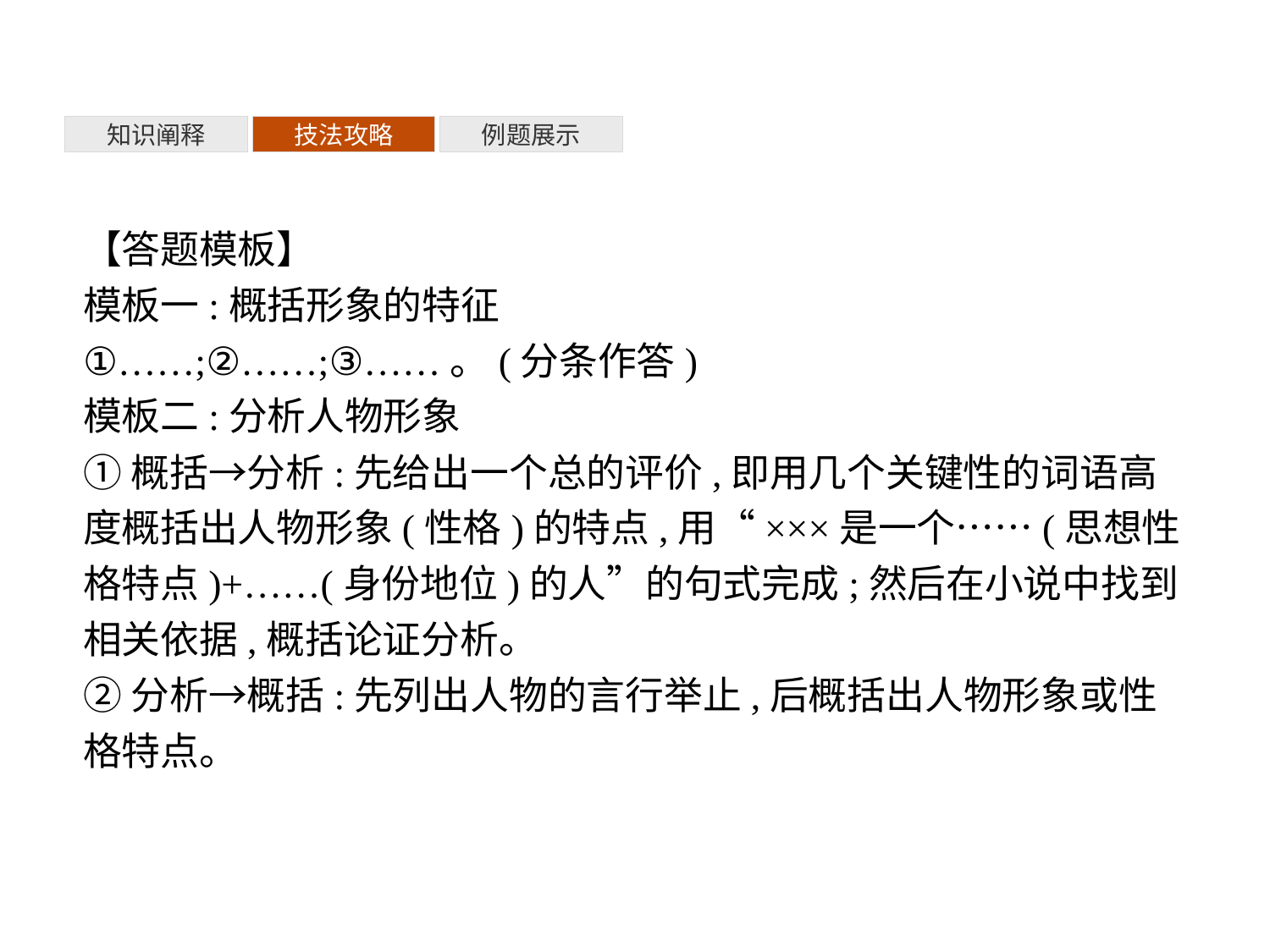

知识阐释
技法攻略
例题展示
【答题模板】
模板一:概括形象的特征
①……;②……;③……。(分条作答)
模板二:分析人物形象
①概括→分析:先给出一个总的评价,即用几个关键性的词语高度概括出人物形象(性格)的特点,用“×××是一个……(思想性格特点)+……(身份地位)的人”的句式完成;然后在小说中找到相关依据,概括论证分析。
②分析→概括:先列出人物的言行举止,后概括出人物形象或性格特点。